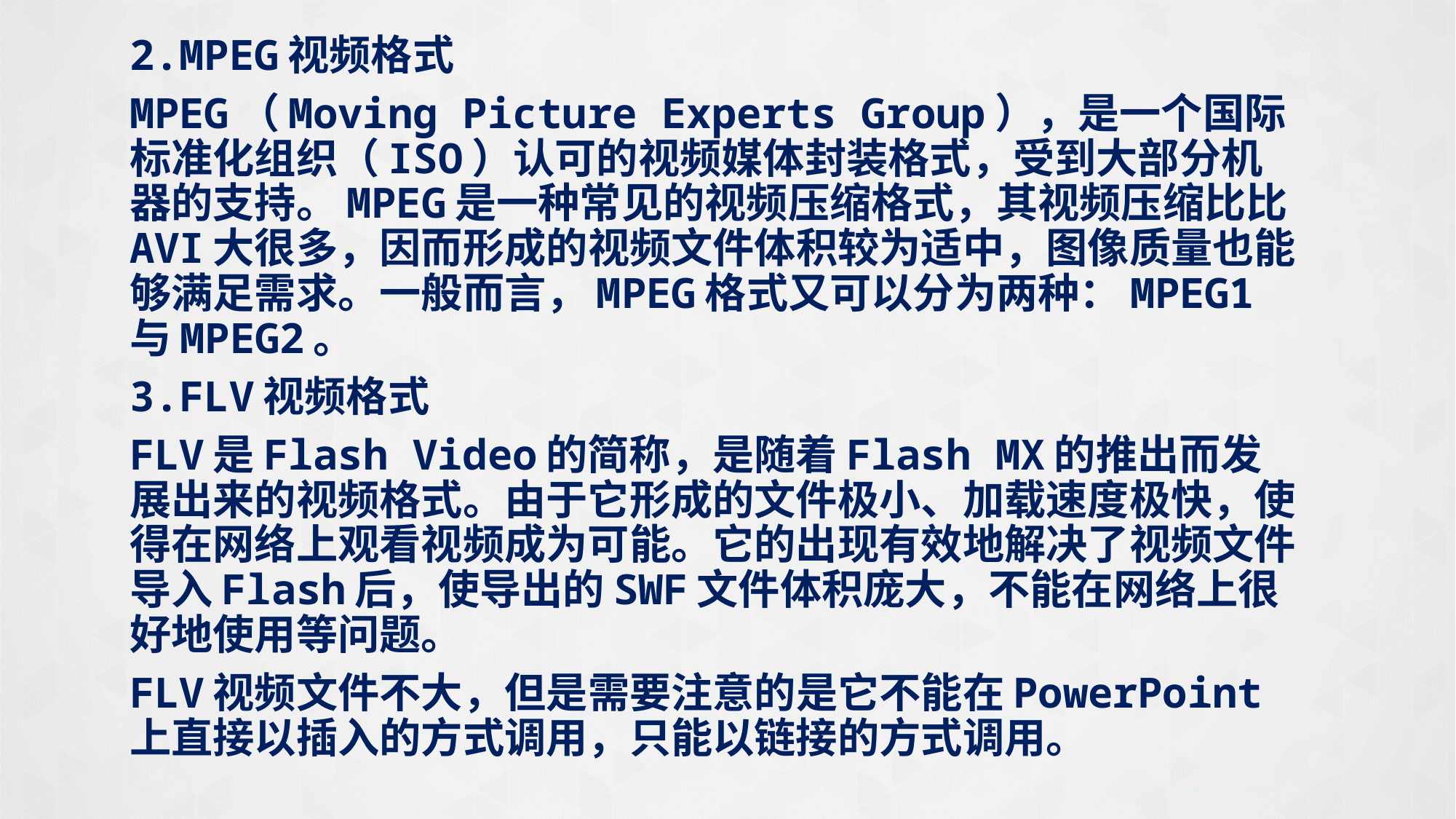

2.MPEG视频格式
MPEG（Moving Picture Experts Group），是一个国际标准化组织（ISO）认可的视频媒体封装格式，受到大部分机器的支持。MPEG是一种常见的视频压缩格式，其视频压缩比比AVI大很多，因而形成的视频文件体积较为适中，图像质量也能够满足需求。一般而言，MPEG格式又可以分为两种：MPEG1与MPEG2。
3.FLV视频格式
FLV是Flash Video的简称，是随着Flash MX的推出而发展出来的视频格式。由于它形成的文件极小、加载速度极快，使得在网络上观看视频成为可能。它的出现有效地解决了视频文件导入Flash后，使导出的SWF文件体积庞大，不能在网络上很好地使用等问题。
FLV视频文件不大，但是需要注意的是它不能在PowerPoint上直接以插入的方式调用，只能以链接的方式调用。